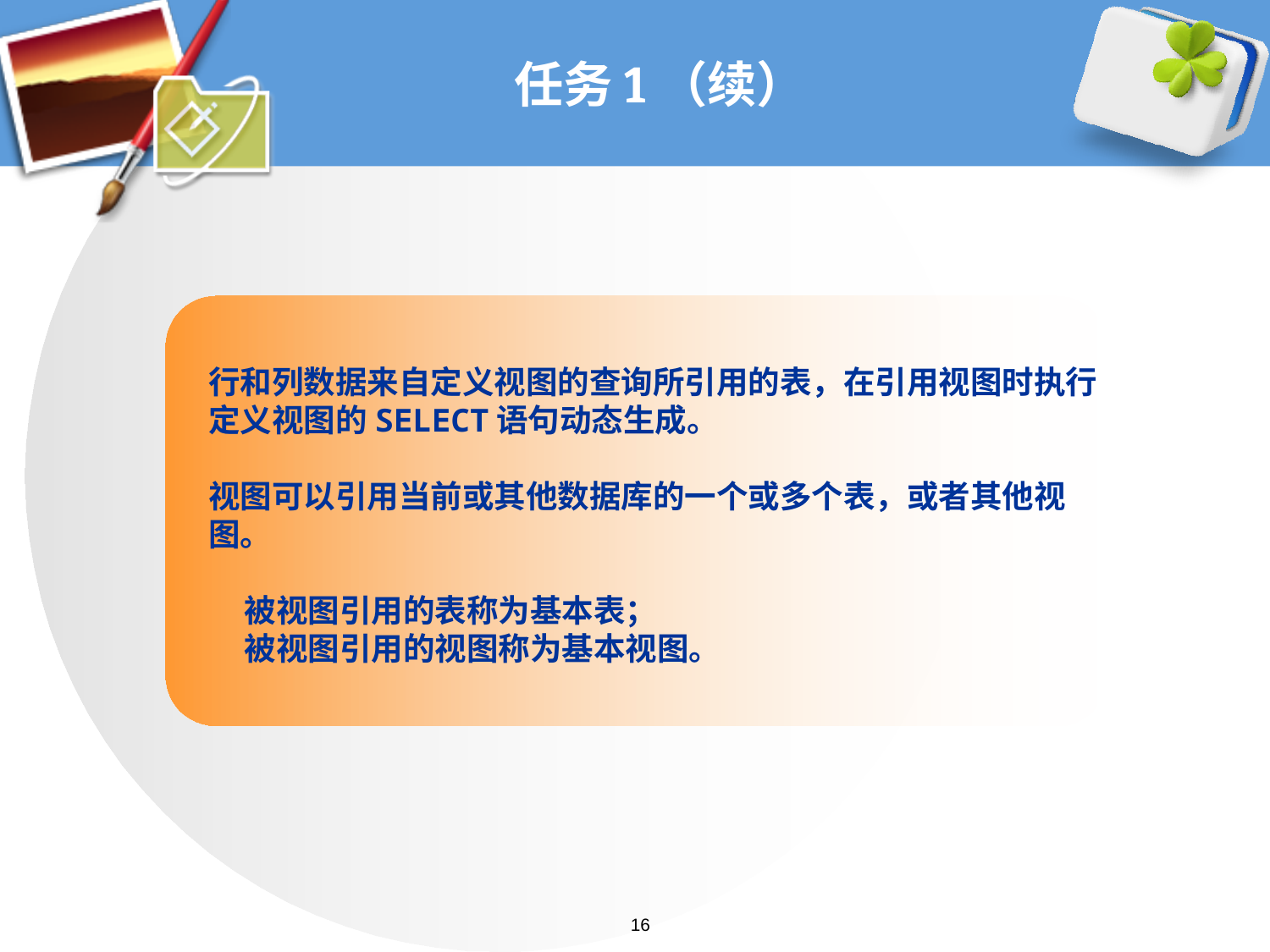

# 任务1（续）

行和列数据来自定义视图的查询所引用的表，在引用视图时执行定义视图的SELECT语句动态生成。

视图可以引用当前或其他数据库的一个或多个表，或者其他视图。

    被视图引用的表称为基本表；
    被视图引用的视图称为基本视图。
16